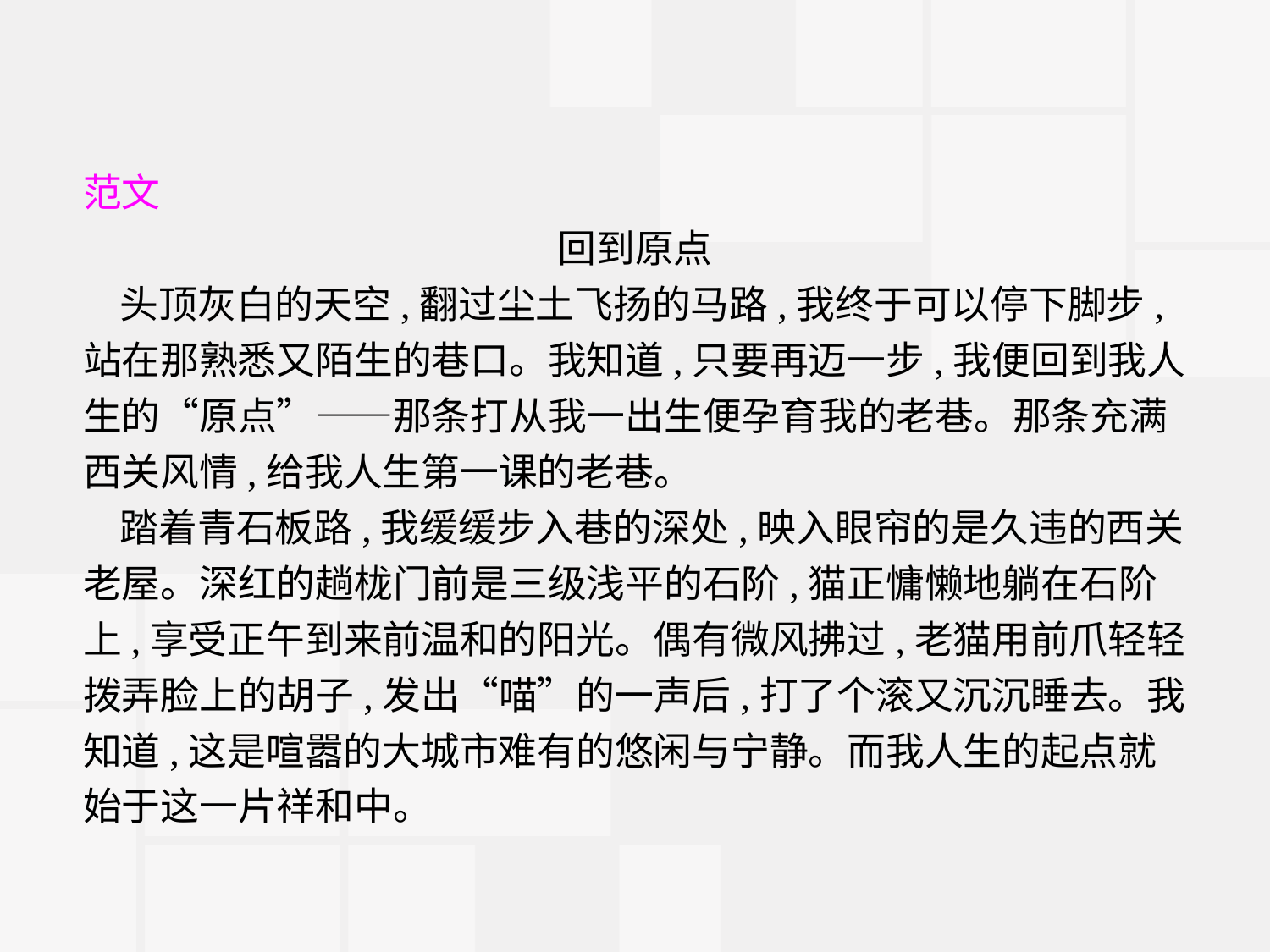

范文
回到原点
头顶灰白的天空,翻过尘土飞扬的马路,我终于可以停下脚步,站在那熟悉又陌生的巷口。我知道,只要再迈一步,我便回到我人生的“原点”——那条打从我一出生便孕育我的老巷。那条充满西关风情,给我人生第一课的老巷。
踏着青石板路,我缓缓步入巷的深处,映入眼帘的是久违的西关老屋。深红的趟栊门前是三级浅平的石阶,猫正慵懒地躺在石阶上,享受正午到来前温和的阳光。偶有微风拂过,老猫用前爪轻轻拨弄脸上的胡子,发出“喵”的一声后,打了个滚又沉沉睡去。我知道,这是喧嚣的大城市难有的悠闲与宁静。而我人生的起点就始于这一片祥和中。